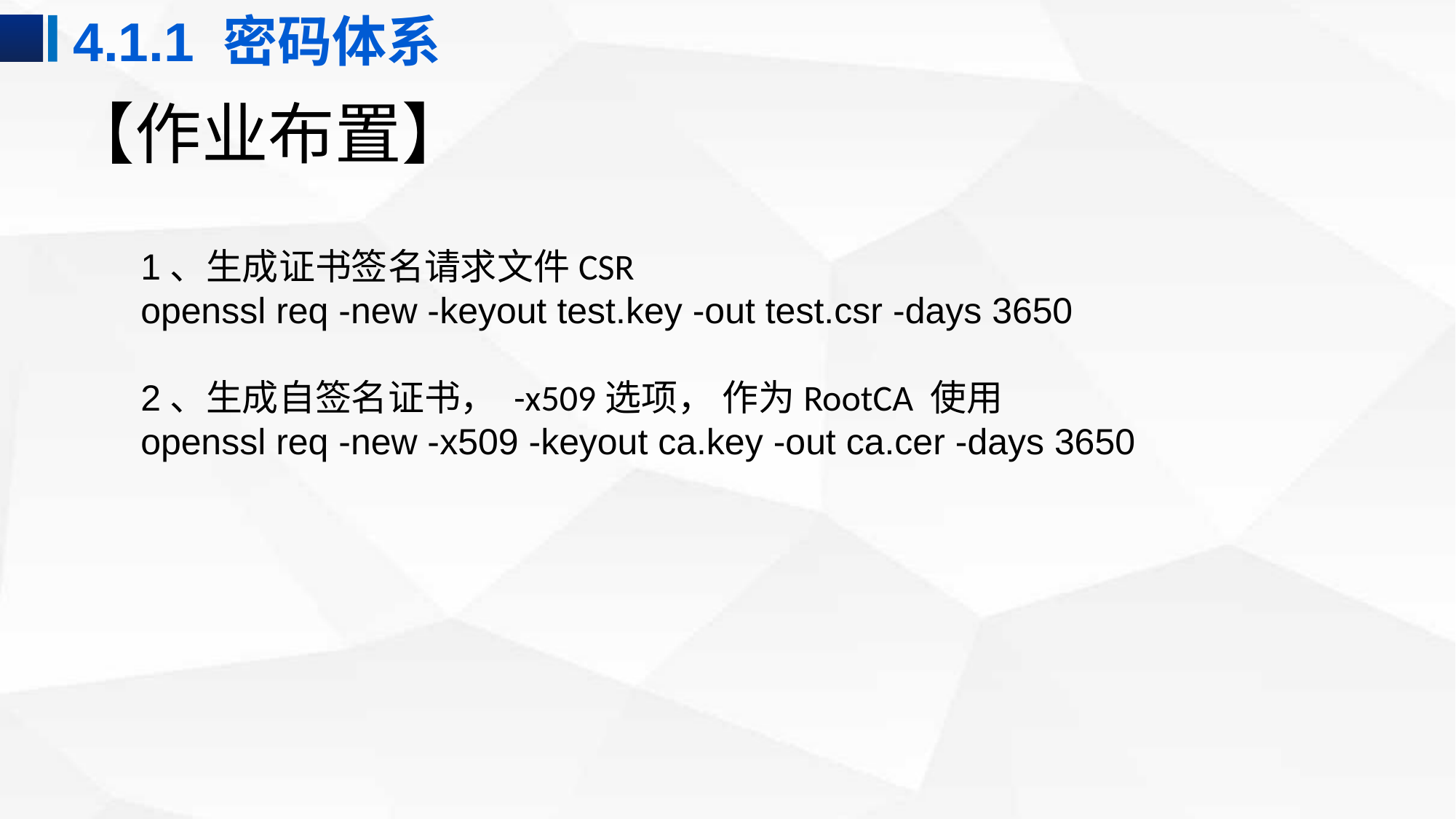

4.1.1 密码体系

# 【作业布置】
1、生成证书签名请求文件CSR
openssl req -new -keyout test.key -out test.csr -days 3650

2、生成自签名证书， -x509选项， 作为RootCA 使用
openssl req -new -x509 -keyout ca.key -out ca.cer -days 3650